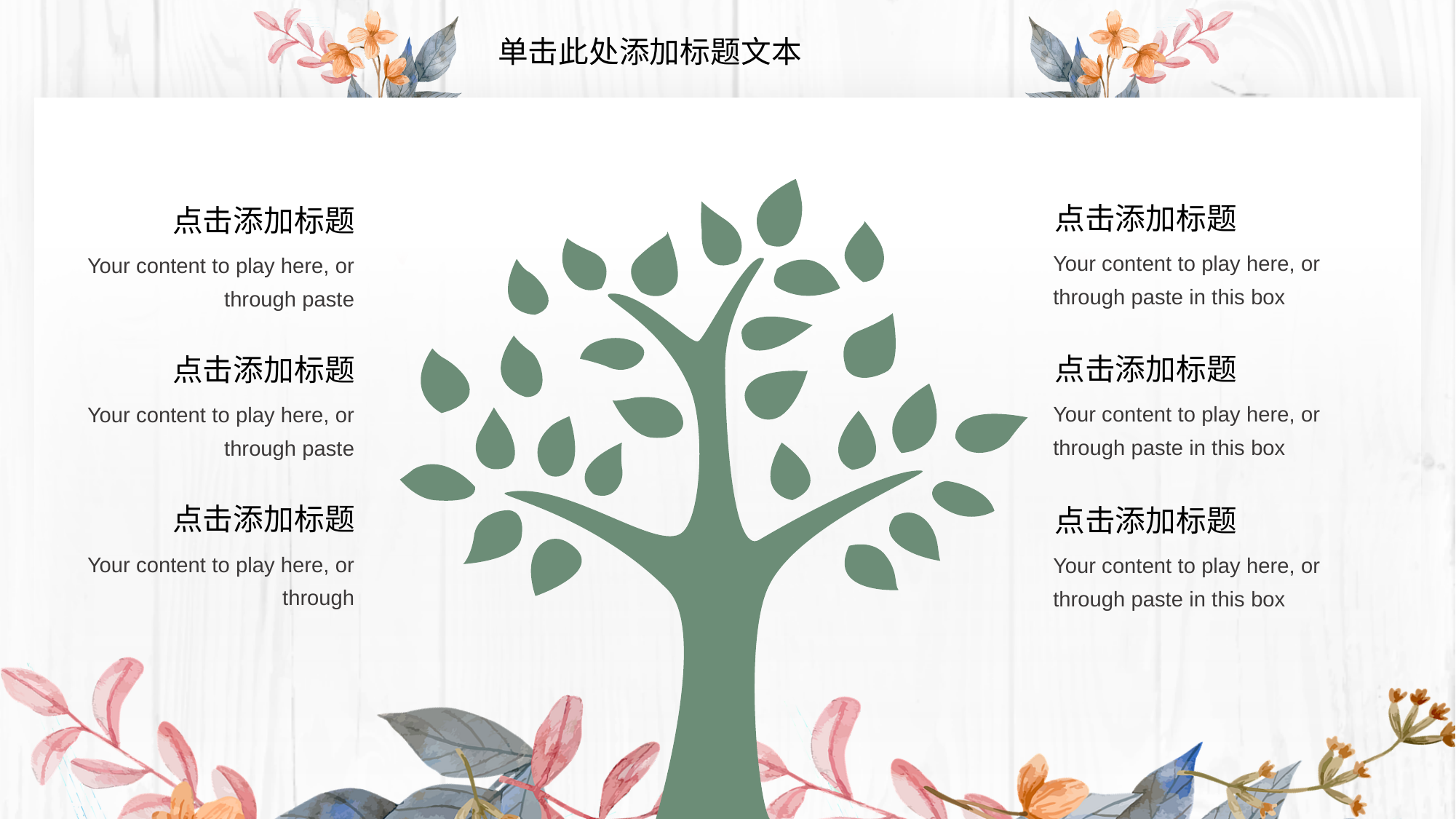

单击此处添加标题文本

点击添加标题
Your content to play here, or through paste in this box
点击添加标题
Your content to play here, or through paste
点击添加标题
Your content to play here, or through paste in this box
点击添加标题
Your content to play here, or through paste
点击添加标题
Your content to play here, or through
点击添加标题
Your content to play here, or through paste in this box